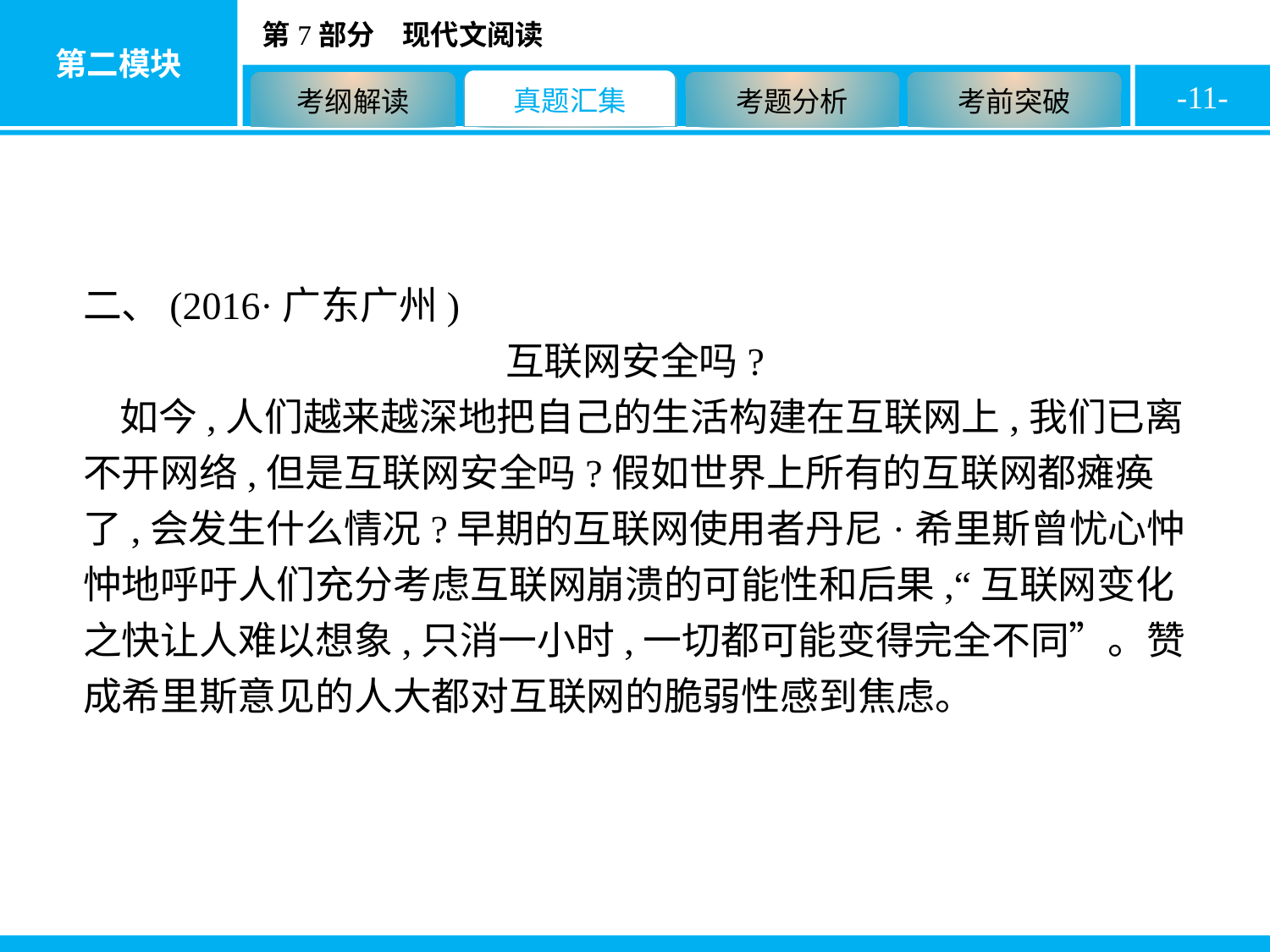

-11-
二、(2016·广东广州)
互联网安全吗?
如今,人们越来越深地把自己的生活构建在互联网上,我们已离不开网络,但是互联网安全吗?假如世界上所有的互联网都瘫痪了,会发生什么情况?早期的互联网使用者丹尼·希里斯曾忧心忡忡地呼吁人们充分考虑互联网崩溃的可能性和后果,“互联网变化之快让人难以想象,只消一小时,一切都可能变得完全不同”。赞成希里斯意见的人大都对互联网的脆弱性感到焦虑。